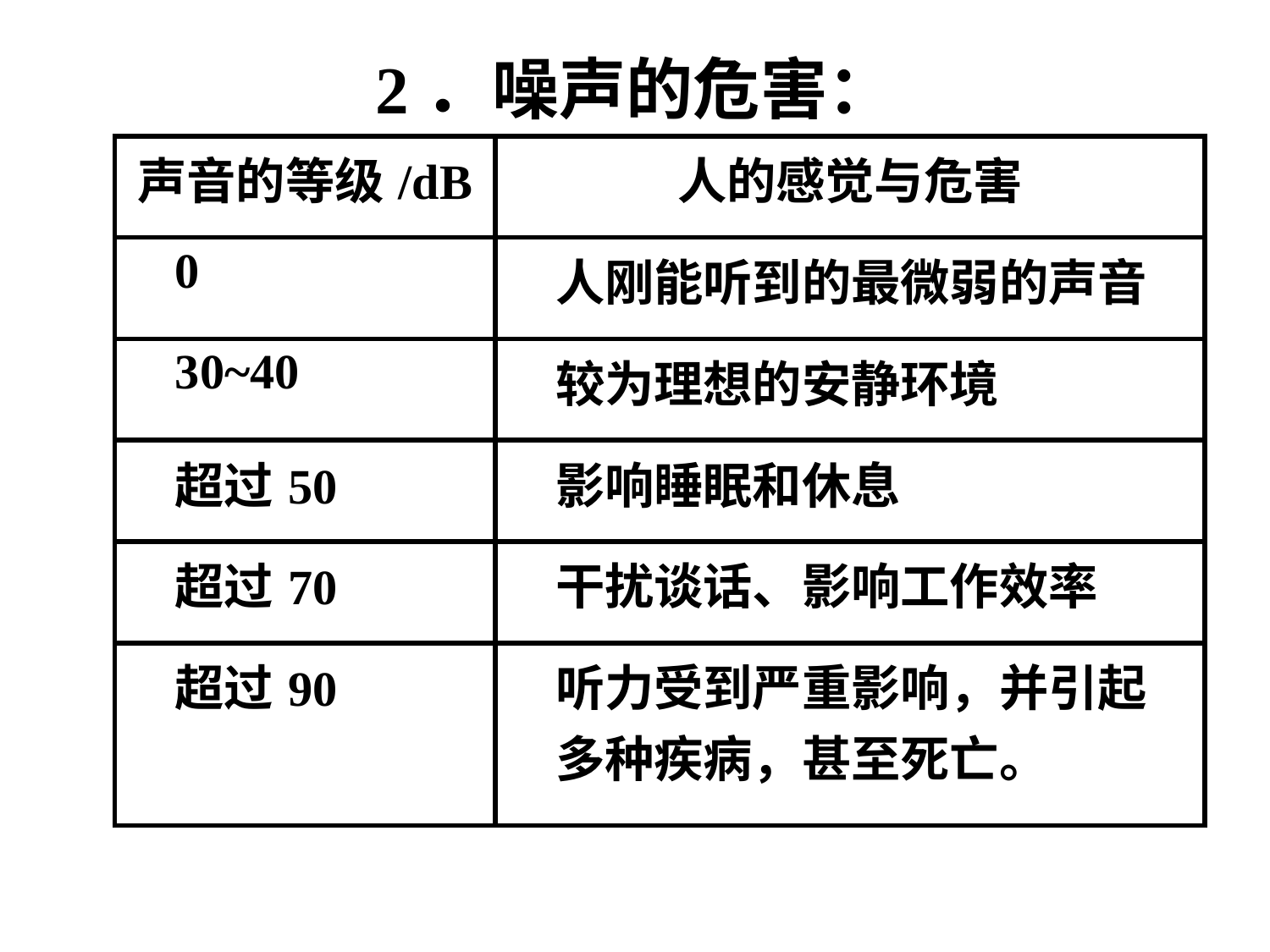

# 2．噪声的危害：
| 声音的等级/dB | 人的感觉与危害 |
| --- | --- |
| 0 | 人刚能听到的最微弱的声音 |
| 30~40 | 较为理想的安静环境 |
| 超过50 | 影响睡眠和休息 |
| 超过70 | 干扰谈话、影响工作效率 |
| 超过90 | 听力受到严重影响，并引起多种疾病，甚至死亡。 |